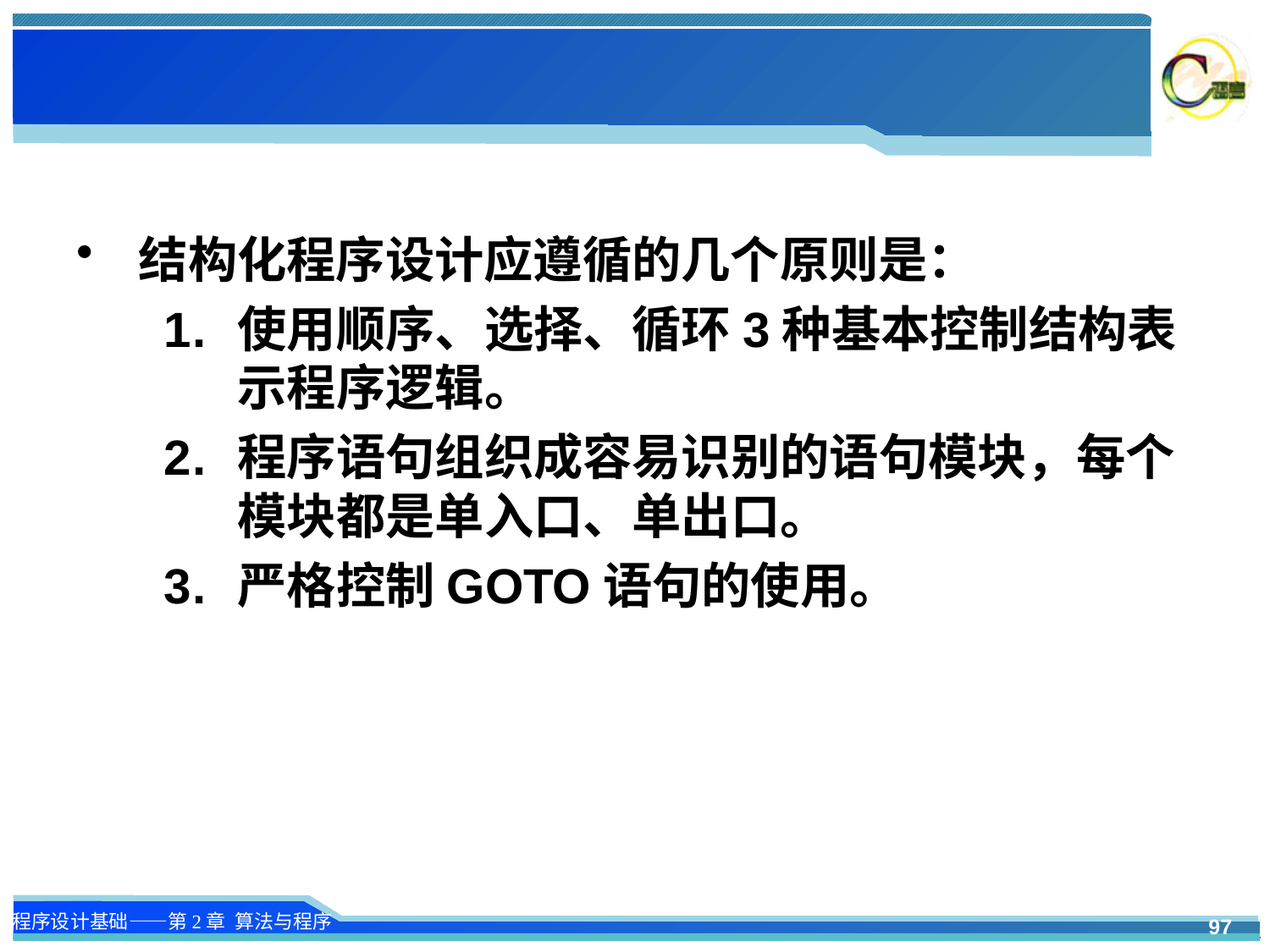

#
结构化程序设计应遵循的几个原则是：
使用顺序、选择、循环3种基本控制结构表示程序逻辑。
程序语句组织成容易识别的语句模块，每个模块都是单入口、单出口。
严格控制GOTO语句的使用。
97